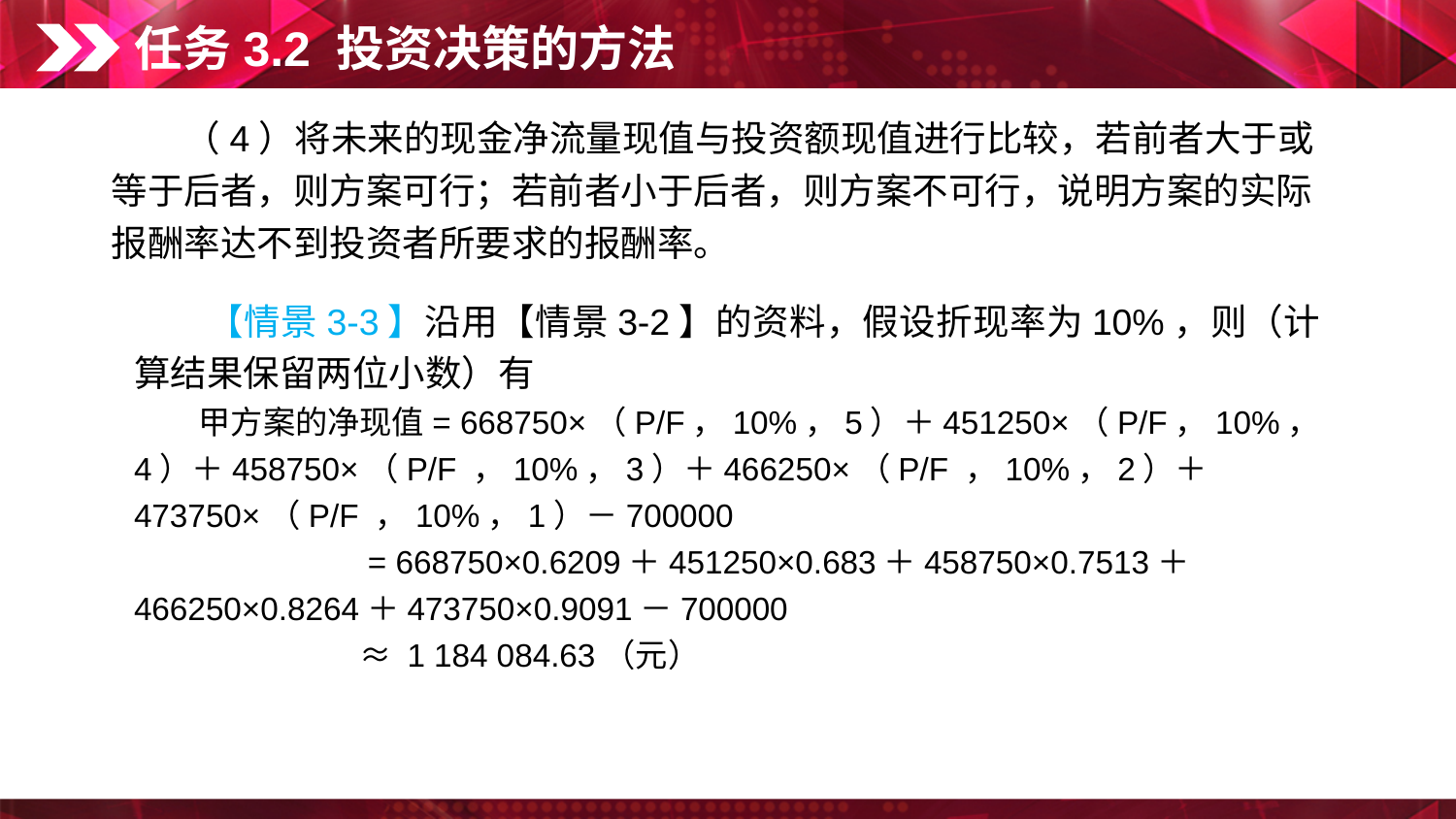

任务3.2 投资决策的方法

　　（4）将未来的现金净流量现值与投资额现值进行比较，若前者大于或等于后者，则方案可行；若前者小于后者，则方案不可行，说明方案的实际报酬率达不到投资者所要求的报酬率。
　　【情景3-3】沿用【情景3-2】的资料，假设折现率为10%，则（计算结果保留两位小数）有
　　甲方案的净现值= 668750×（P/F，10%，5）＋451250×（P/F，10%，4）＋458750×（P/F ，10%，3）＋466250×（P/F ，10%，2）＋473750×（P/F ，10%，1）－700000
　　　　　　　= 668750×0.6209＋451250×0.683＋458750×0.7513＋466250×0.8264＋473750×0.9091－700000
　　　　　　　≈ 1 184 084.63（元）